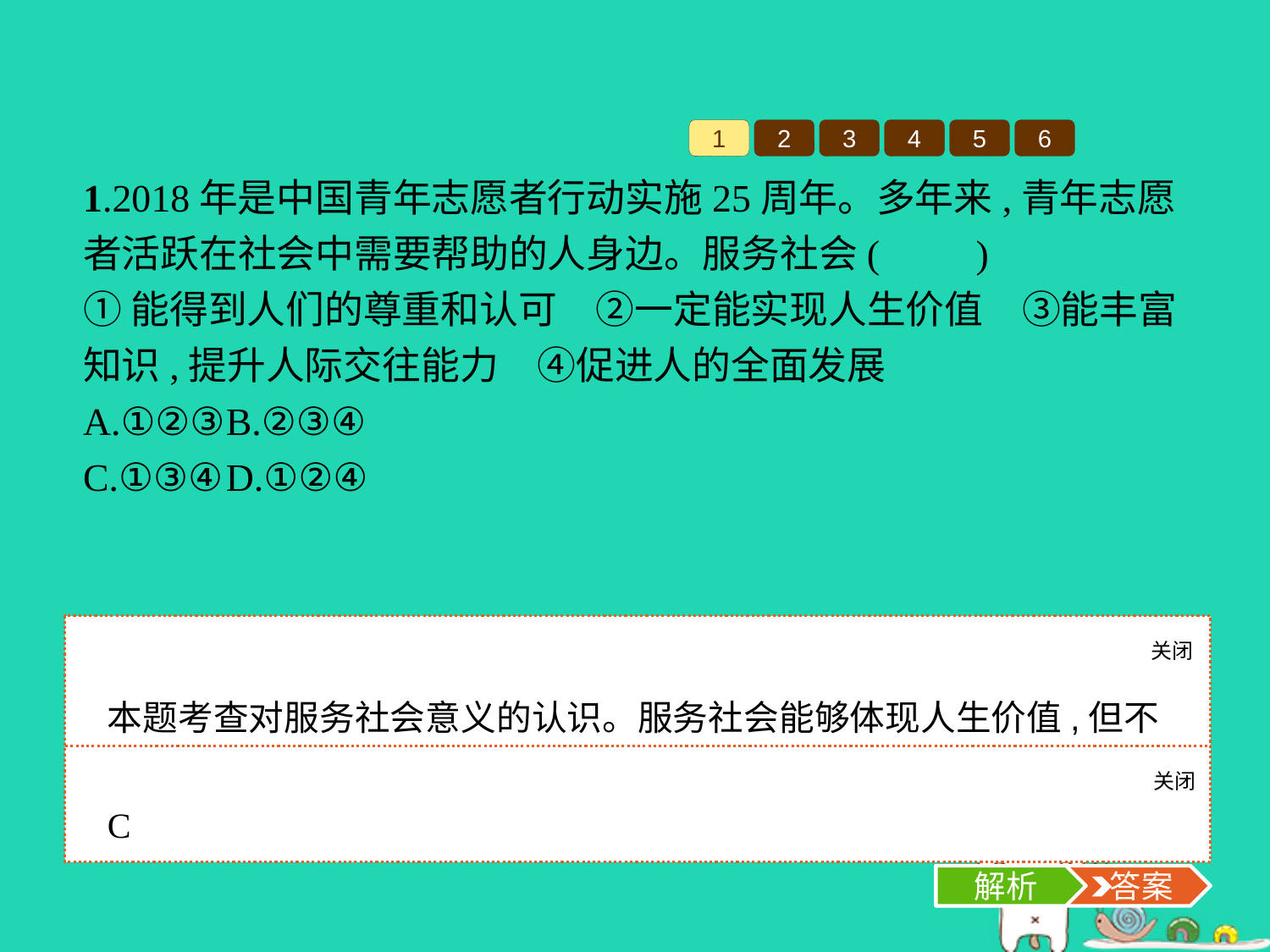

1
2
3
4
5
6
1.2018年是中国青年志愿者行动实施25周年。多年来,青年志愿者活跃在社会中需要帮助的人身边。服务社会(　　)
①能得到人们的尊重和认可　②一定能实现人生价值　③能丰富知识,提升人际交往能力　④促进人的全面发展
A.①②③	B.②③④
C.①③④	D.①②④

关闭
解析

本题考查对服务社会意义的认识。服务社会能够体现人生价值,但不一定能实现人生价值,②说法错误,应排除。故选C项。

关闭
解析
  答案

C
解析
  答案